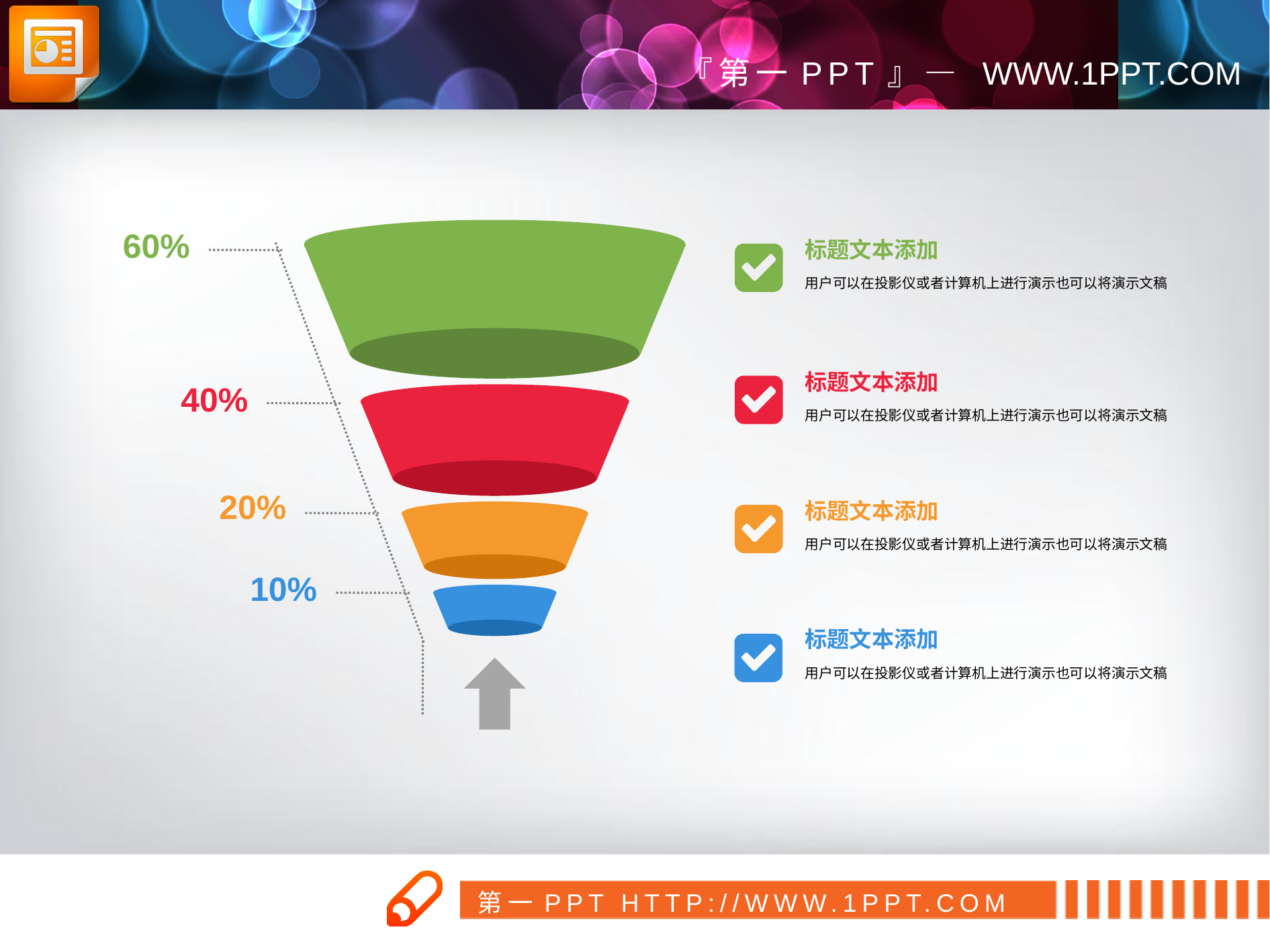

60%

40%

20%

10%

标题文本添加
用户可以在投影仪或者计算机上进行演示也可以将演示文稿

标题文本添加
用户可以在投影仪或者计算机上进行演示也可以将演示文稿

标题文本添加
用户可以在投影仪或者计算机上进行演示也可以将演示文稿

标题文本添加
用户可以在投影仪或者计算机上进行演示也可以将演示文稿